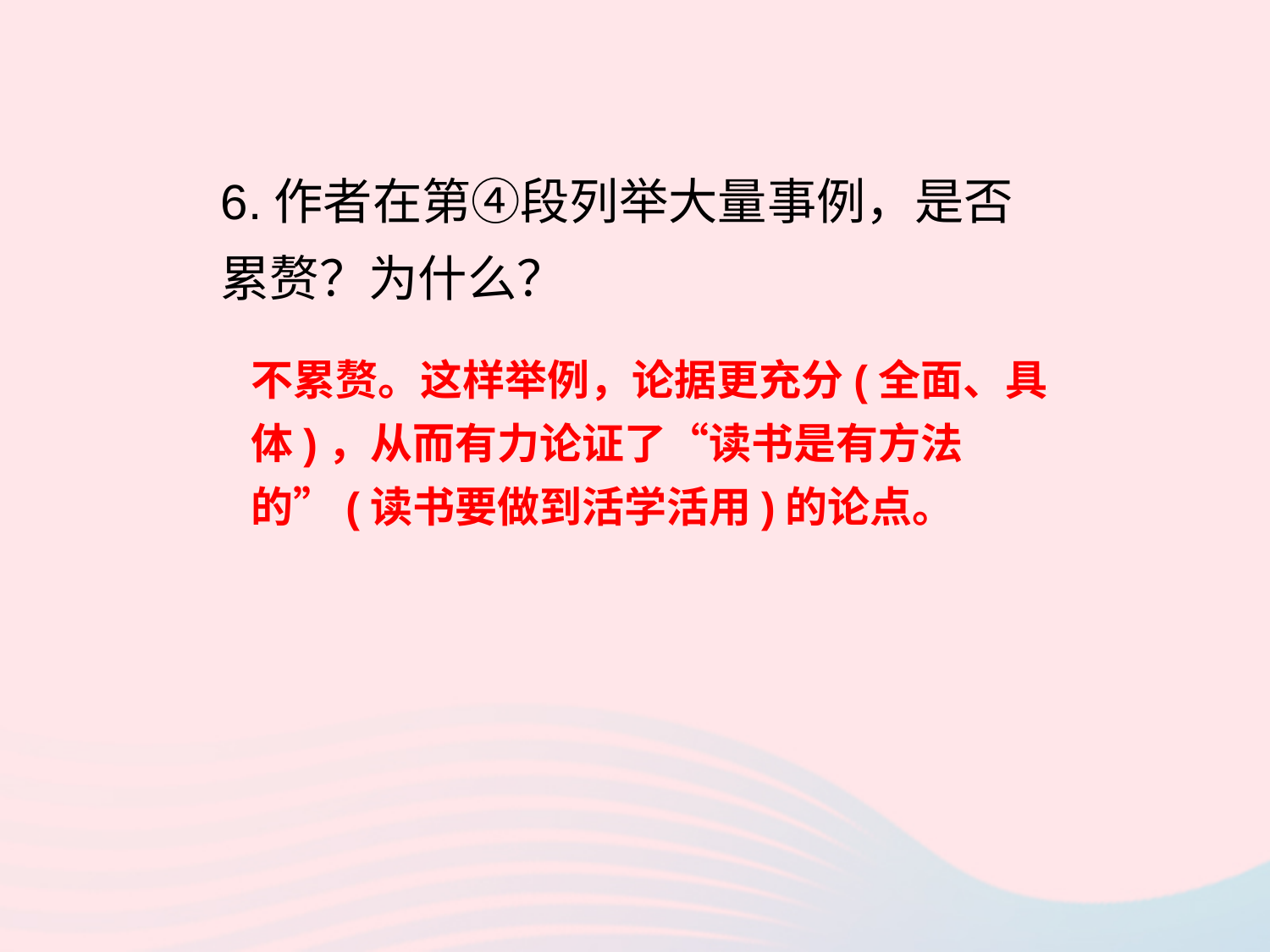

6.作者在第④段列举大量事例，是否累赘？为什么？
不累赘。这样举例，论据更充分(全面、具体)，从而有力论证了“读书是有方法的”(读书要做到活学活用)的论点。